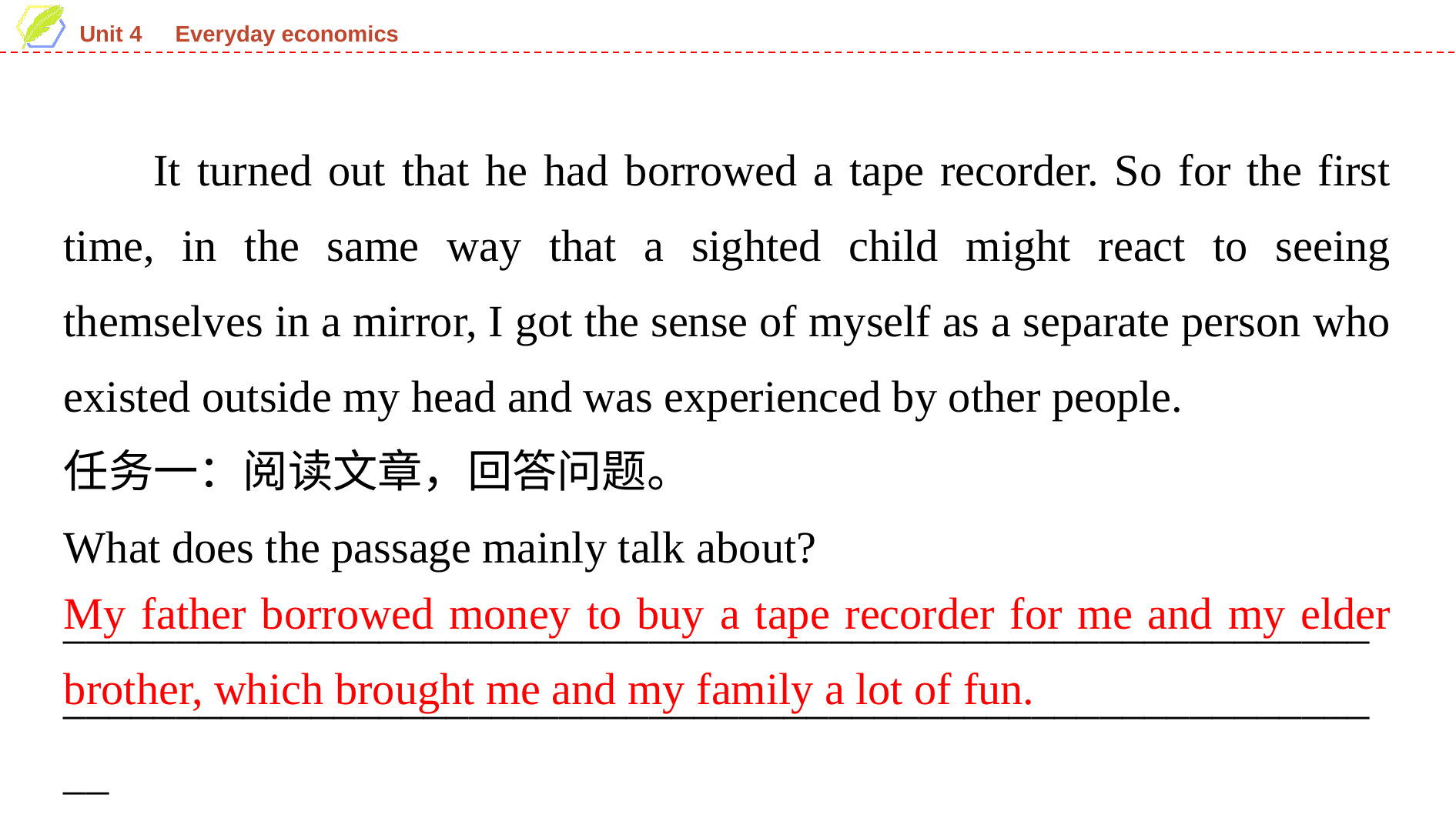

It turned out that he had borrowed a tape recorder. So for the first time, in the same way that a sighted child might react to seeing themselves in a mirror, I got the sense of myself as a separate person who existed outside my head and was experienced by other people.
任务一：阅读文章，回答问题。
What does the passage mainly talk about?
______________________________________________________________________________________________________________________
My father borrowed money to buy a tape recorder for me and my elder brother, which brought me and my family a lot of fun.